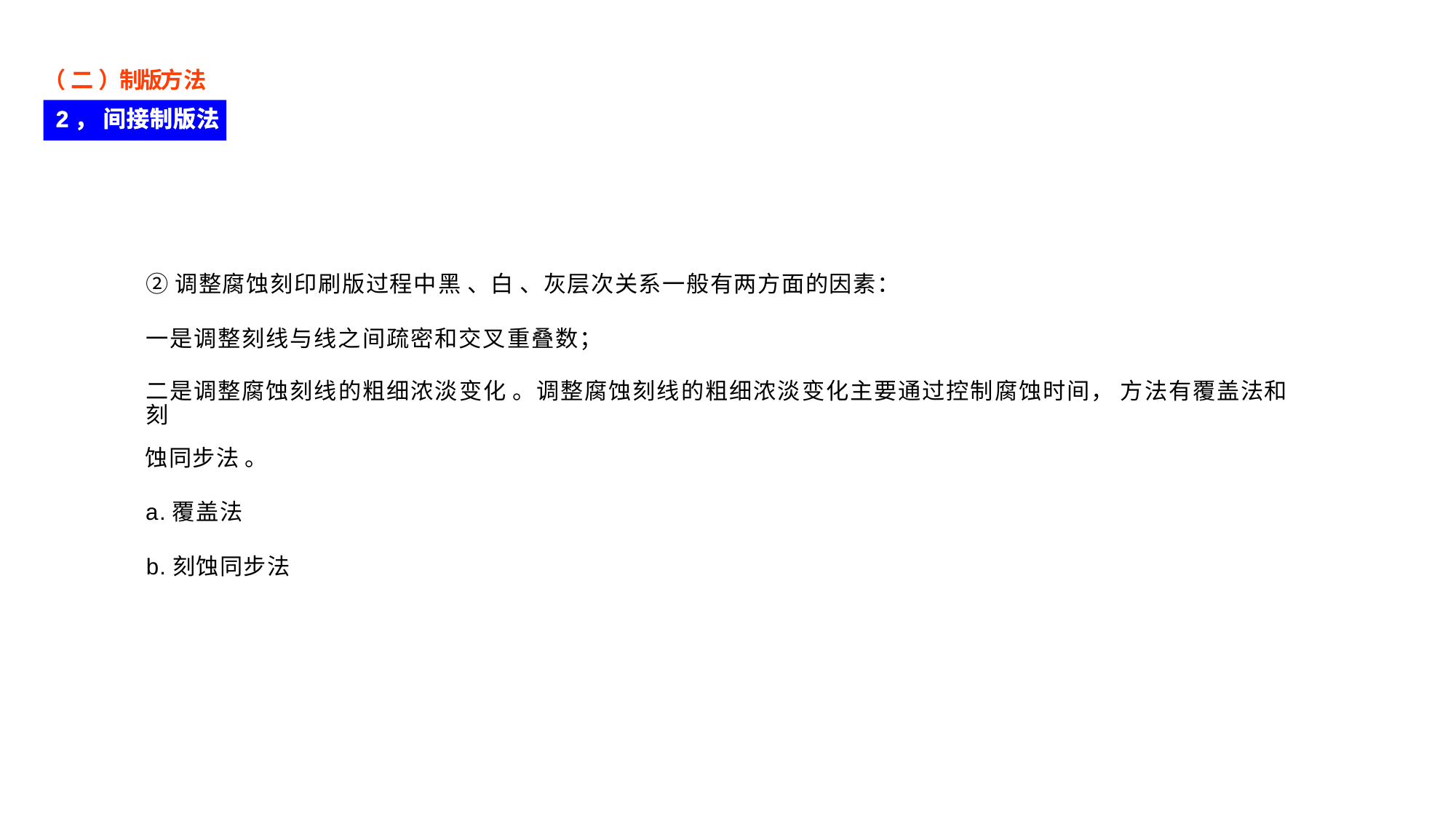

（ 二 ）制版方法

2， 间接制版法

②调整腐蚀刻印刷版过程中黑 、白 、灰层次关系一般有两方面的因素：
一是调整刻线与线之间疏密和交叉重叠数；

二是调整腐蚀刻线的粗细浓淡变化 。调整腐蚀刻线的粗细浓淡变化主要通过控制腐蚀时间， 方法有覆盖法和刻
蚀同步法 。

a.覆盖法

b.刻蚀同步法